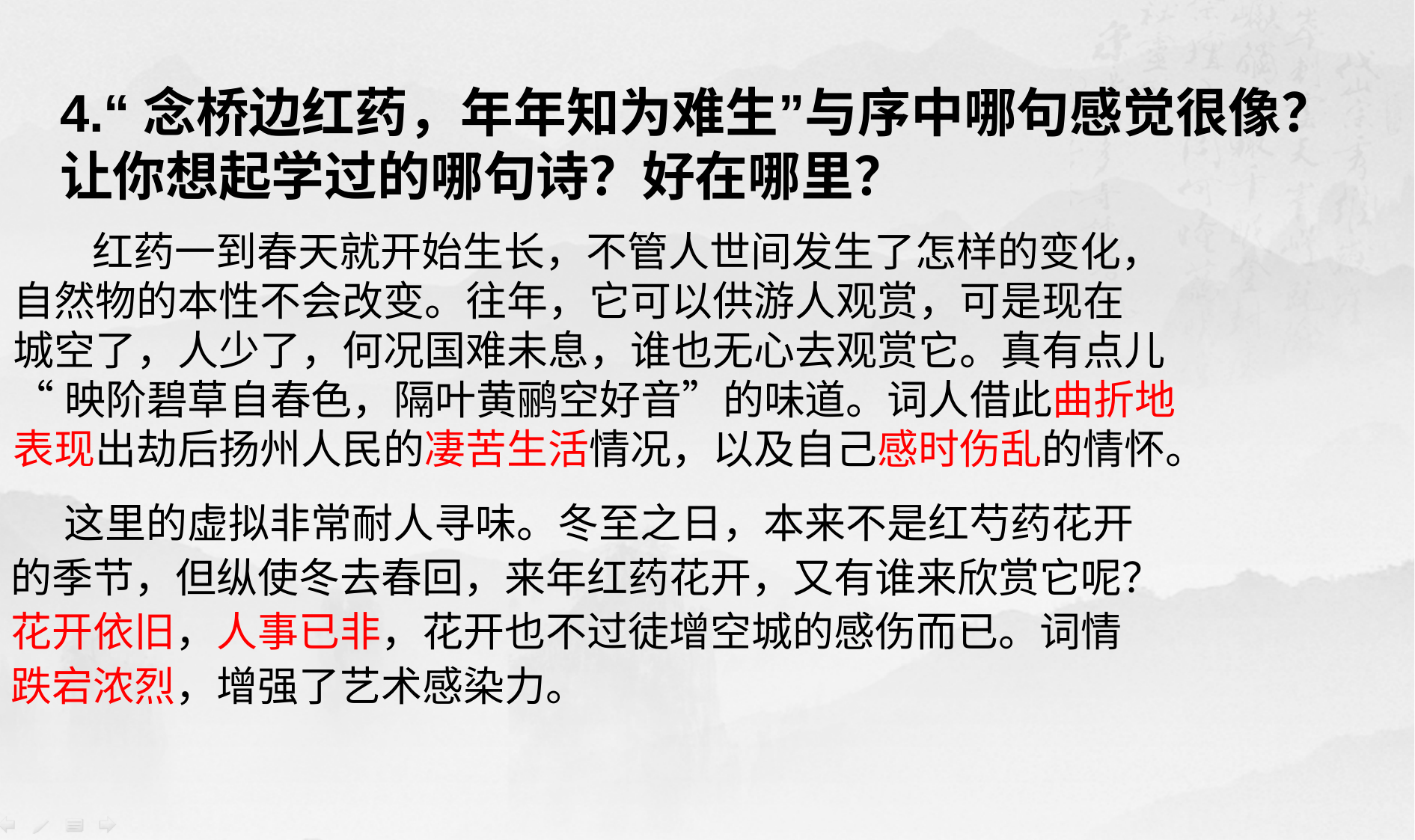

4.“念桥边红药，年年知为难生”与序中哪句感觉很像？
让你想起学过的哪句诗？好在哪里？
         红药一到春天就开始生长，不管人世间发生了怎样的变化，
自然物的本性不会改变。往年，它可以供游人观赏，可是现在
城空了，人少了，何况国难未息，谁也无心去观赏它。真有点儿
“映阶碧草自春色，隔叶黄鹂空好音”的味道。词人借此曲折地
表现出劫后扬州人民的凄苦生活情况，以及自己感时伤乱的情怀。
       这里的虚拟非常耐人寻味。冬至之日，本来不是红芍药花开
的季节，但纵使冬去春回，来年红药花开，又有谁来欣赏它呢？
花开依旧，人事已非，花开也不过徒增空城的感伤而已。词情
跌宕浓烈，增强了艺术感染力。